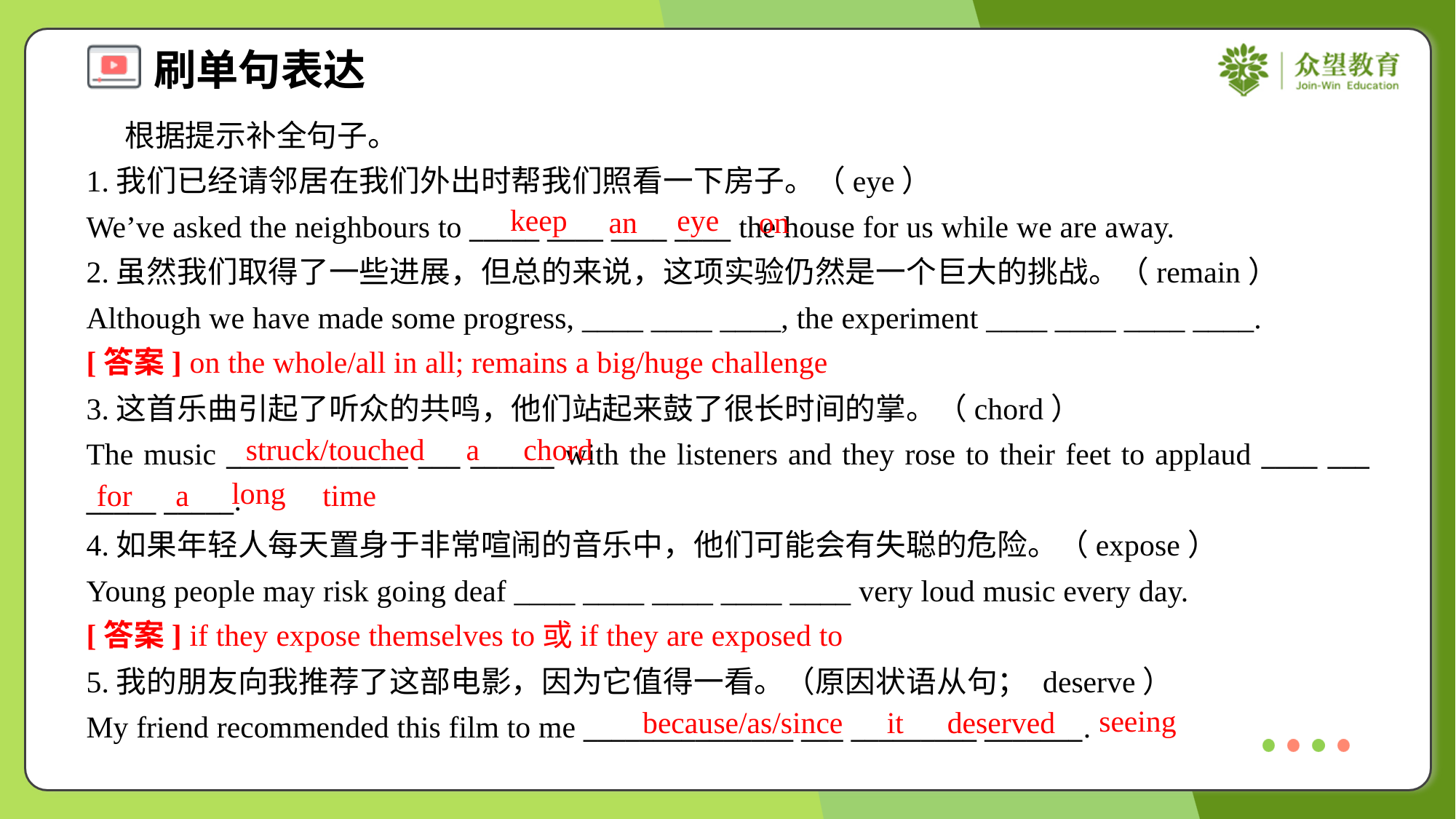

根据提示补全句子。
1.我们已经请邻居在我们外出时帮我们照看一下房子。（eye）
We’ve asked the neighbours to _____ ____ ____ ____ the house for us while we are away.
keep
eye
an
on
2.虽然我们取得了一些进展，但总的来说，这项实验仍然是一个巨大的挑战。（remain）
Although we have made some progress, ____ ____ ____, the experiment ____ ____ ____ ____.
[答案] on the whole/all in all; remains a big/huge challenge
3.这首乐曲引起了听众的共鸣，他们站起来鼓了很长时间的掌。（chord）
The music _____________ ___ ______ with the listeners and they rose to their feet to applaud ____ ___ _____ _____.
struck/touched
a
chord
long
for
a
time
4.如果年轻人每天置身于非常喧闹的音乐中，他们可能会有失聪的危险。（expose）
Young people may risk going deaf ____ ____ ____ ____ ____ very loud music every day.
[答案] if they expose themselves to或if they are exposed to
5.我的朋友向我推荐了这部电影，因为它值得一看。（原因状语从句； deserve）
My friend recommended this film to me _______________ ___ _________ _______.
seeing
because/as/since
it
deserved